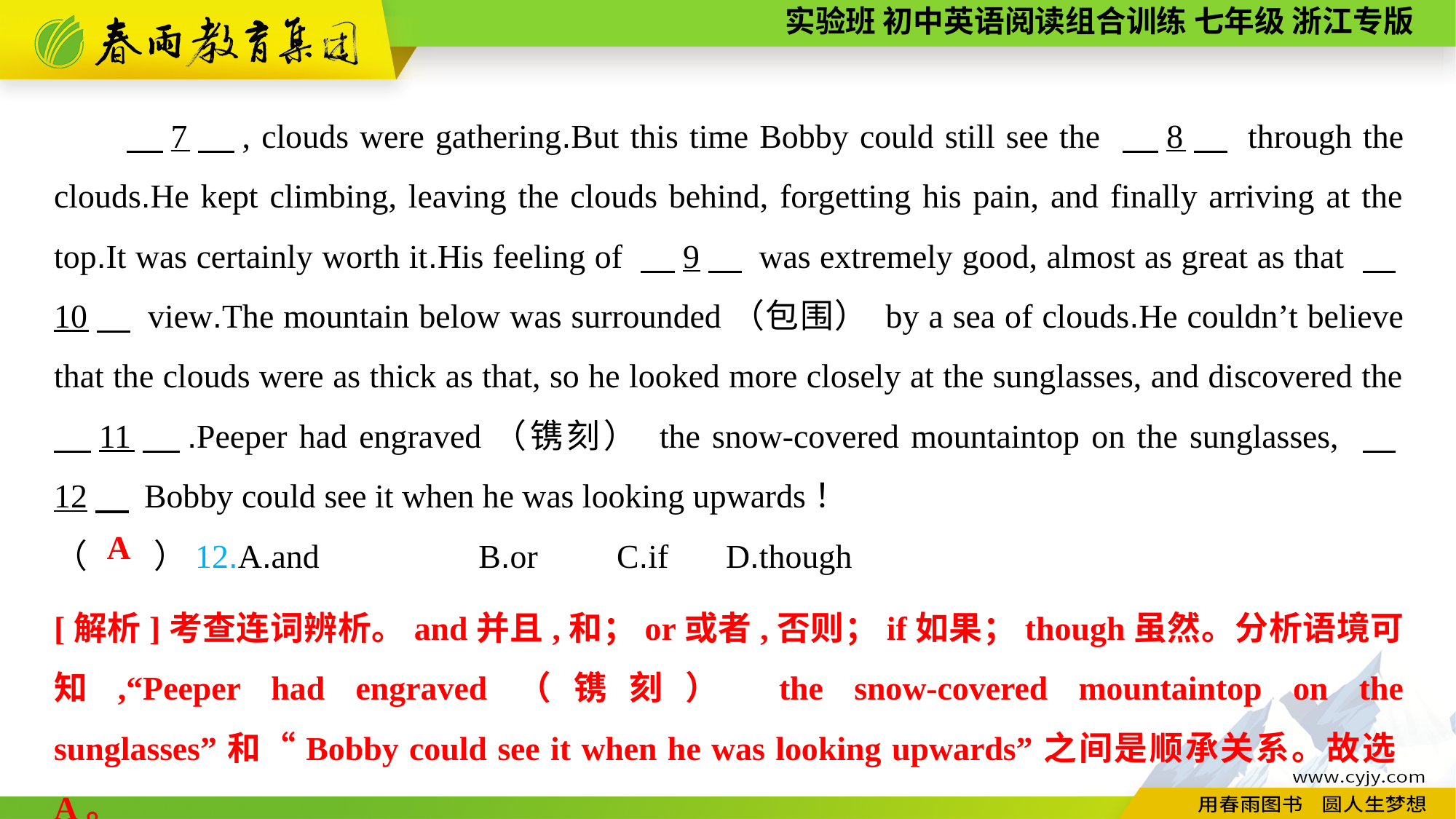

7　, clouds were gathering.But this time Bobby could still see the 　8　 through the clouds.He kept climbing, leaving the clouds behind, forgetting his pain, and finally arriving at the top.It was certainly worth it.His feeling of 　9　 was extremely good, almost as great as that 　10　 view.The mountain below was surrounded（包围） by a sea of clouds.He couldn’t believe that the clouds were as thick as that, so he looked more closely at the sunglasses, and discovered the 　11　.Peeper had engraved（镌刻） the snow-covered mountaintop on the sunglasses, 　12　 Bobby could see it when he was looking upwards！
（　　）12.A.and                   B.or	  C.if	  D.though
A
[解析]考查连词辨析。and并且,和；or或者,否则；if如果；though虽然。分析语境可知,“Peeper had engraved（镌刻） the snow-covered mountaintop on the sunglasses”和“Bobby could see it when he was looking upwards”之间是顺承关系。故选A。